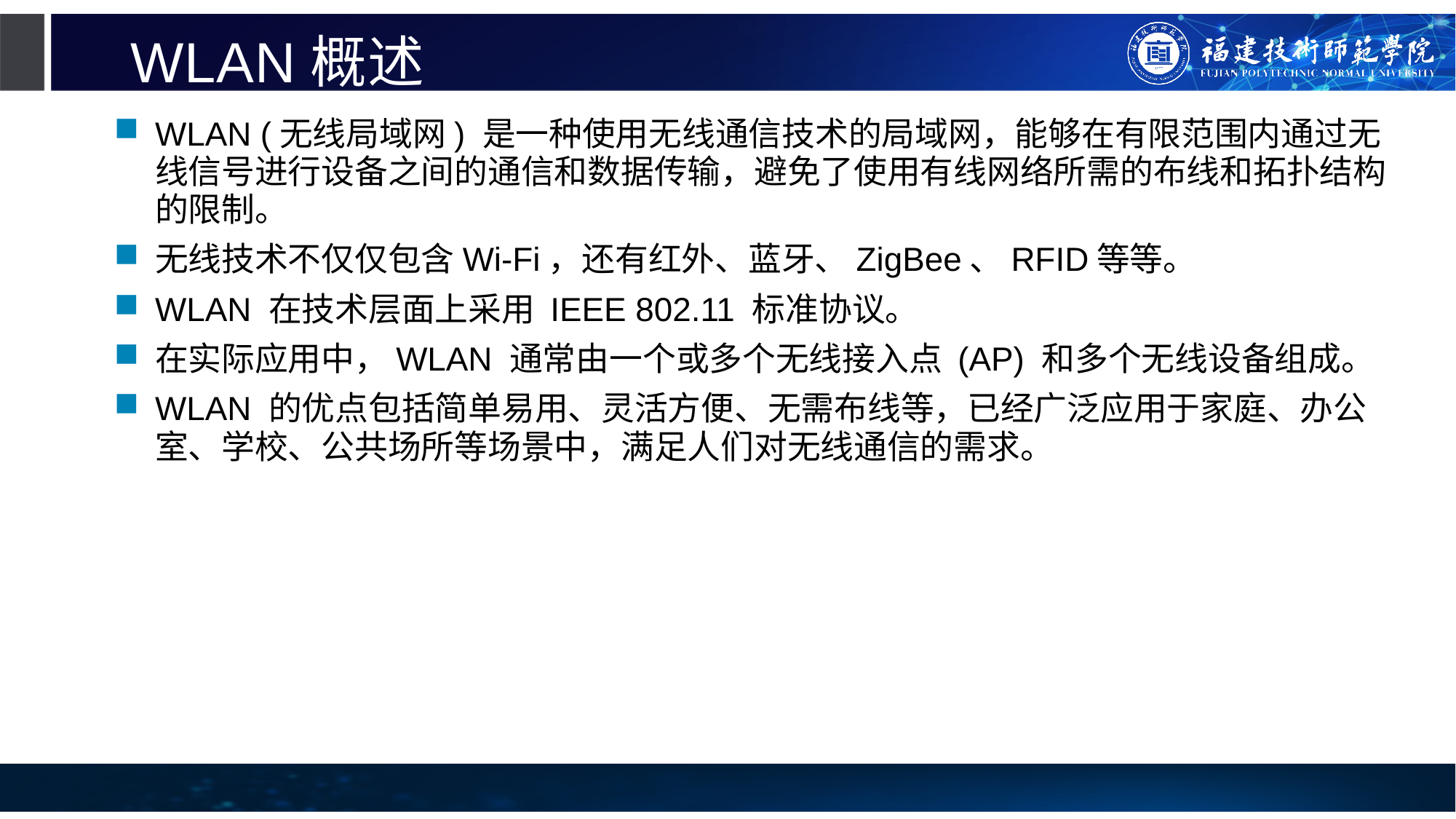

# WLAN概述
WLAN (无线局域网) 是一种使用无线通信技术的局域网，能够在有限范围内通过无线信号进行设备之间的通信和数据传输，避免了使用有线网络所需的布线和拓扑结构的限制。
无线技术不仅仅包含Wi-Fi，还有红外、蓝牙、ZigBee、RFID等等。
WLAN 在技术层面上采用 IEEE 802.11 标准协议。
在实际应用中，WLAN 通常由一个或多个无线接入点 (AP) 和多个无线设备组成。
WLAN 的优点包括简单易用、灵活方便、无需布线等，已经广泛应用于家庭、办公室、学校、公共场所等场景中，满足人们对无线通信的需求。